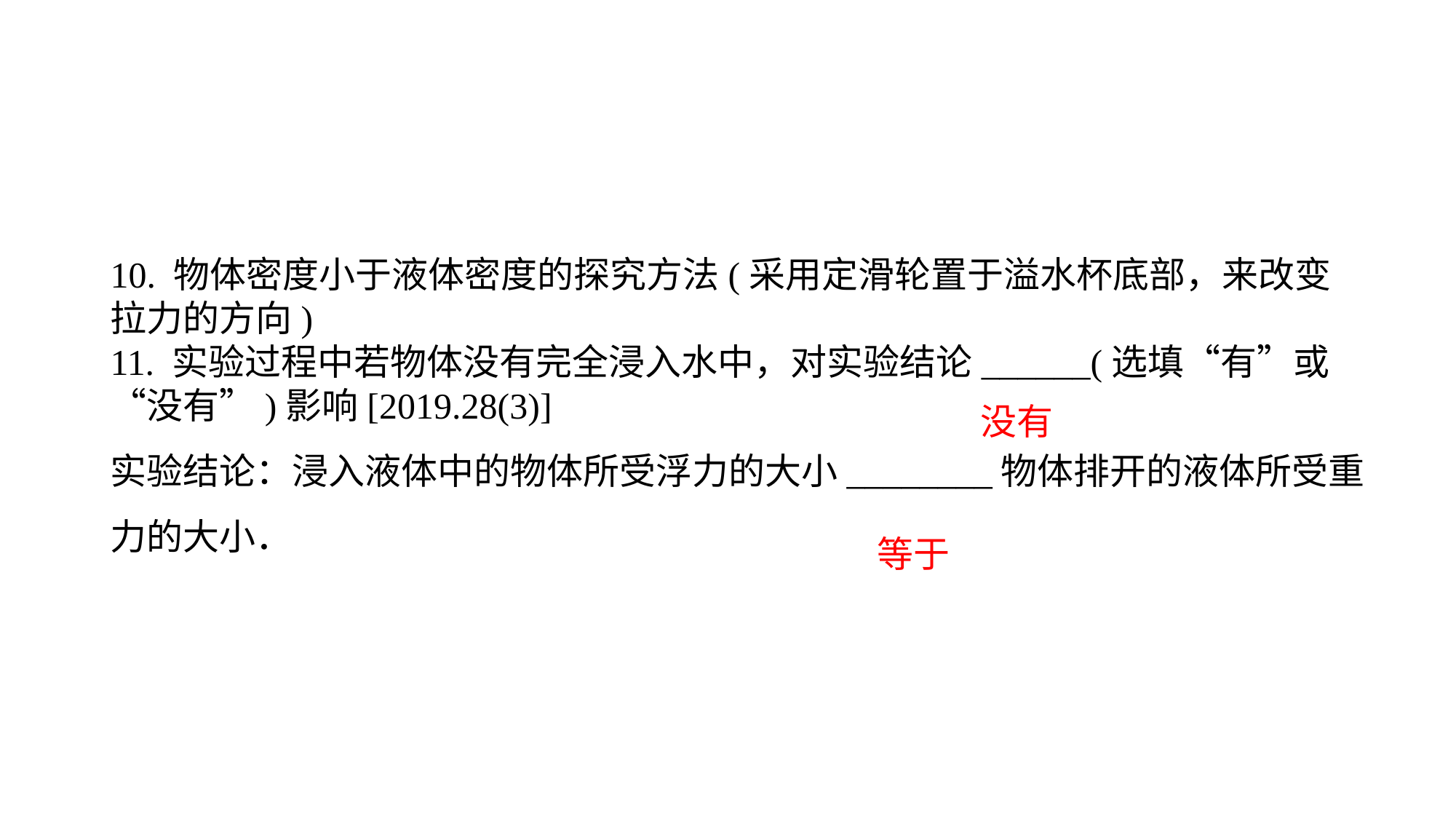

10. 物体密度小于液体密度的探究方法(采用定滑轮置于溢水杯底部，来改变拉力的方向)11. 实验过程中若物体没有完全浸入水中，对实验结论______(选填“有”或“没有”)影响[2019.28(3)]实验结论：浸入液体中的物体所受浮力的大小________物体排开的液体所受重力的大小．
没有
等于